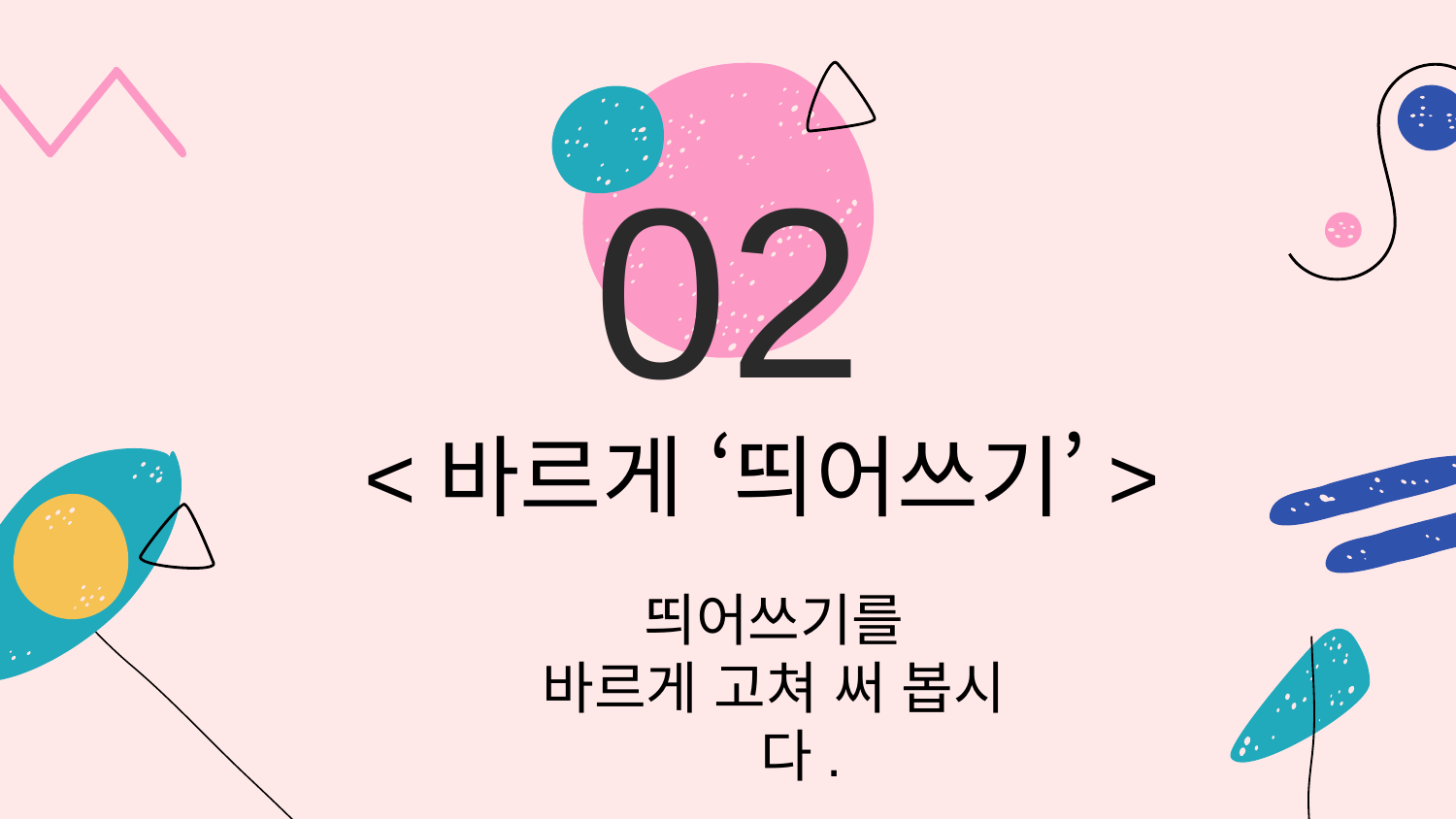

# 02
<바르게 ‘띄어쓰기’>
띄어쓰기를
바르게 고쳐 써 봅시다.